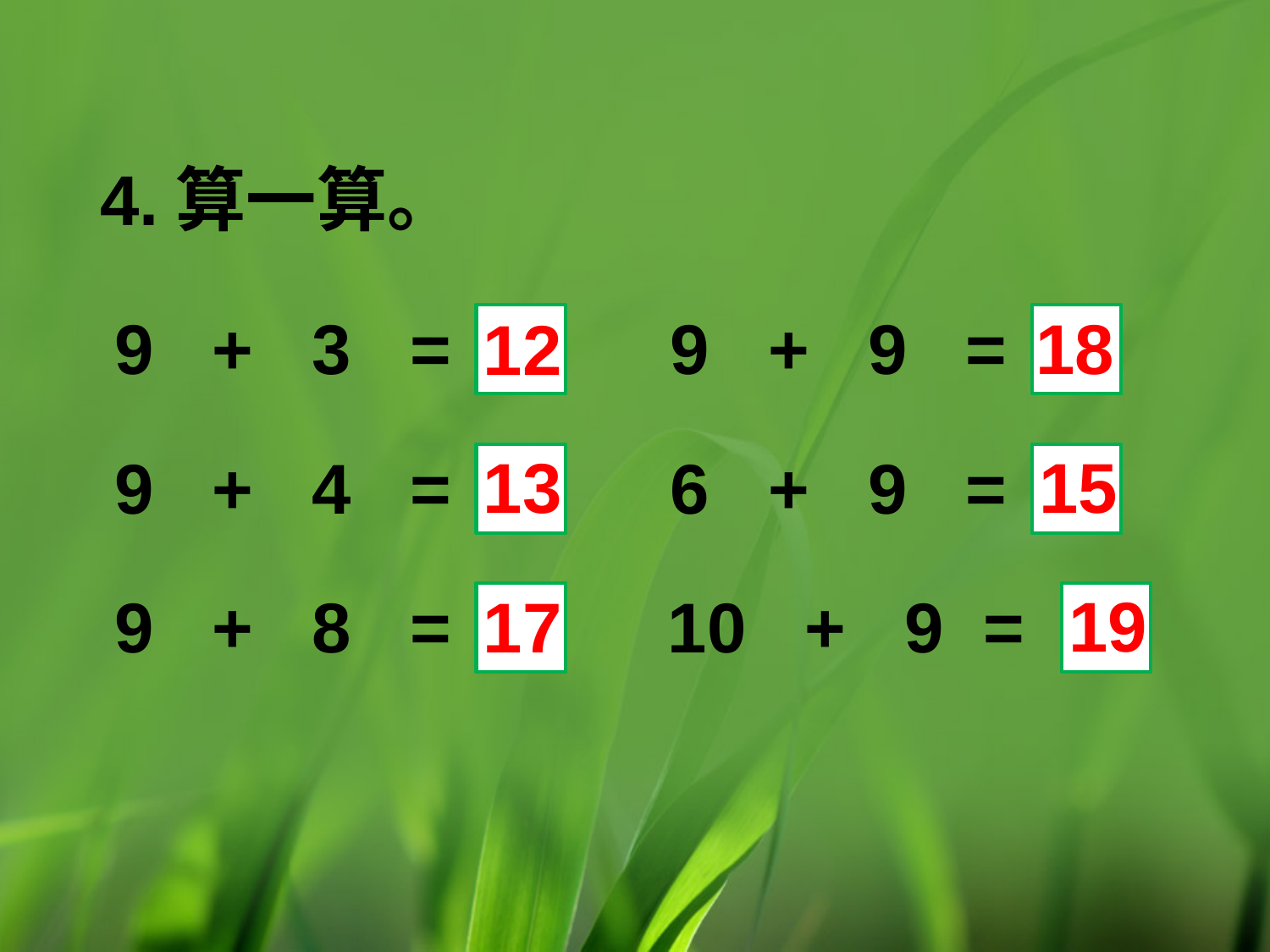

4.算一算。
9   +   3   =

9   +   9   =

18
12
13
15
9   +   4   =

6   +   9   =

19
9   +   8   =

17
10   +   9  =